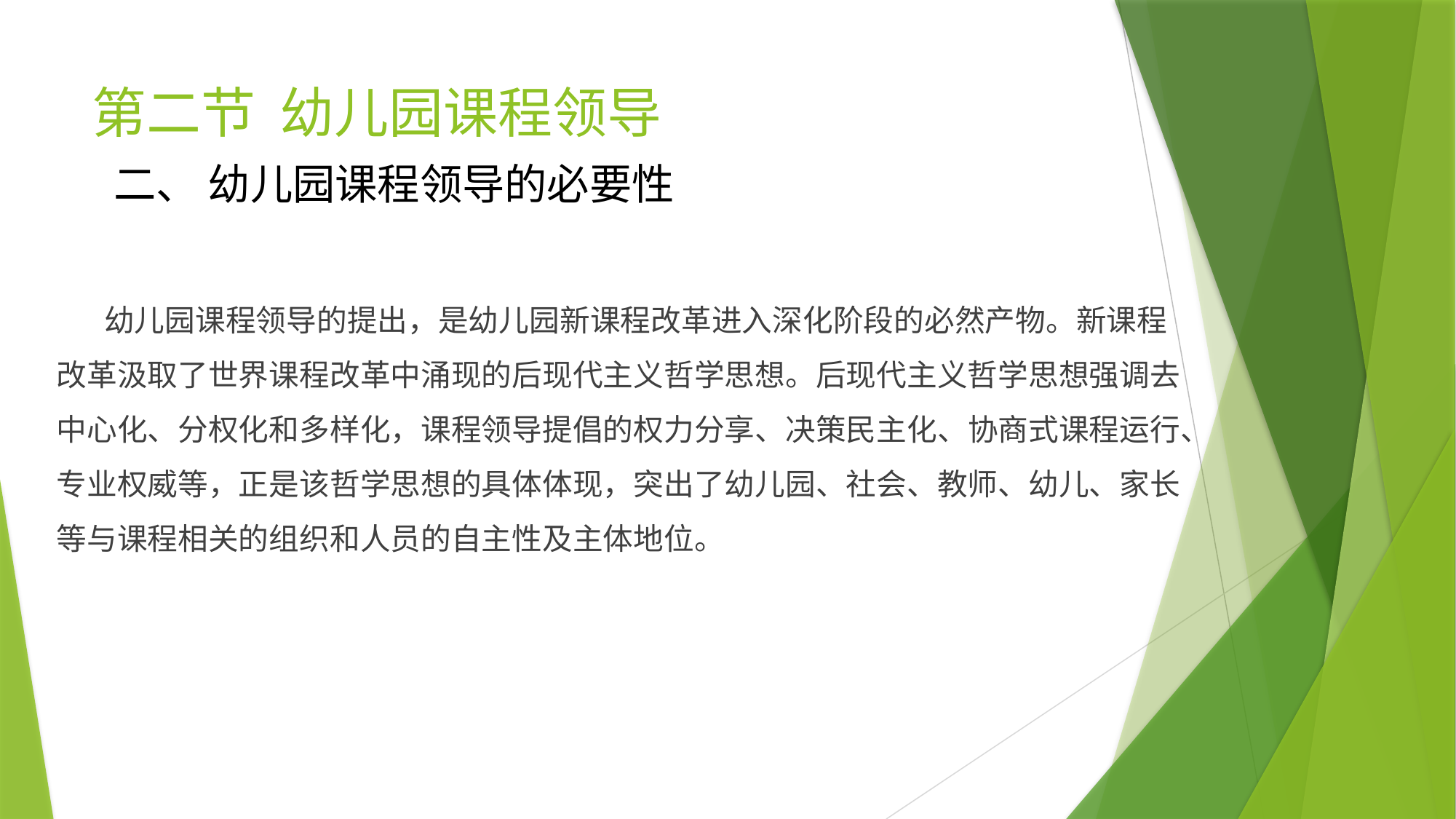

# 第二节  幼儿园课程领导
二、 幼儿园课程领导的必要性
      幼儿园课程领导的提出，是幼儿园新课程改革进入深化阶段的必然产物。新课程改革汲取了世界课程改革中涌现的后现代主义哲学思想。后现代主义哲学思想强调去中心化、分权化和多样化，课程领导提倡的权力分享、决策民主化、协商式课程运行、专业权威等，正是该哲学思想的具体体现，突出了幼儿园、社会、教师、幼儿、家长等与课程相关的组织和人员的自主性及主体地位。